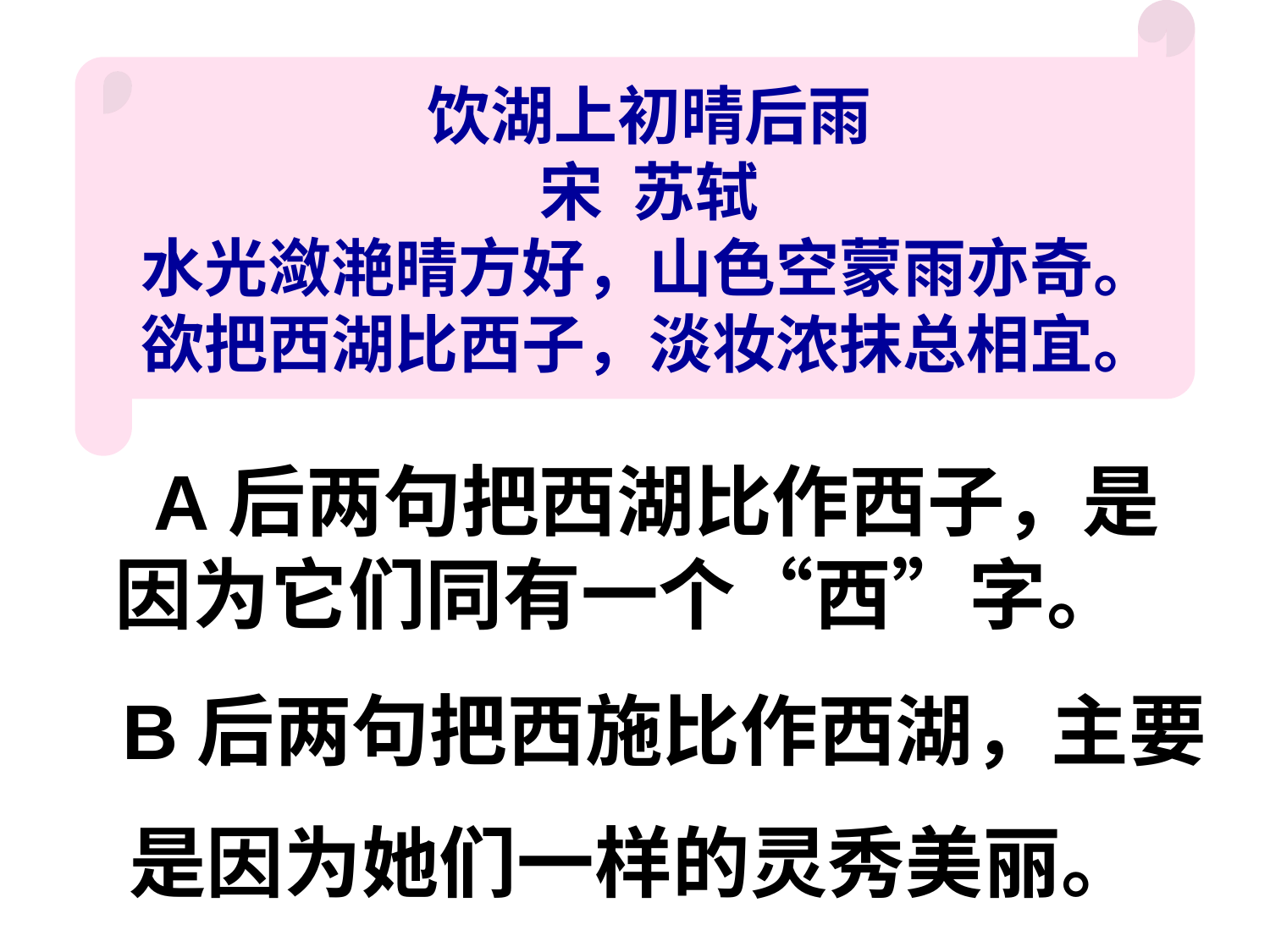

饮湖上初晴后雨
宋  苏轼
水光潋滟晴方好，山色空蒙雨亦奇。
欲把西湖比西子，淡妆浓抹总相宜。

    A后两句把西湖比作西子，是因为它们同有一个“西”字。

   B后两句把西施比作西湖，主要
   是因为她们一样的灵秀美丽。